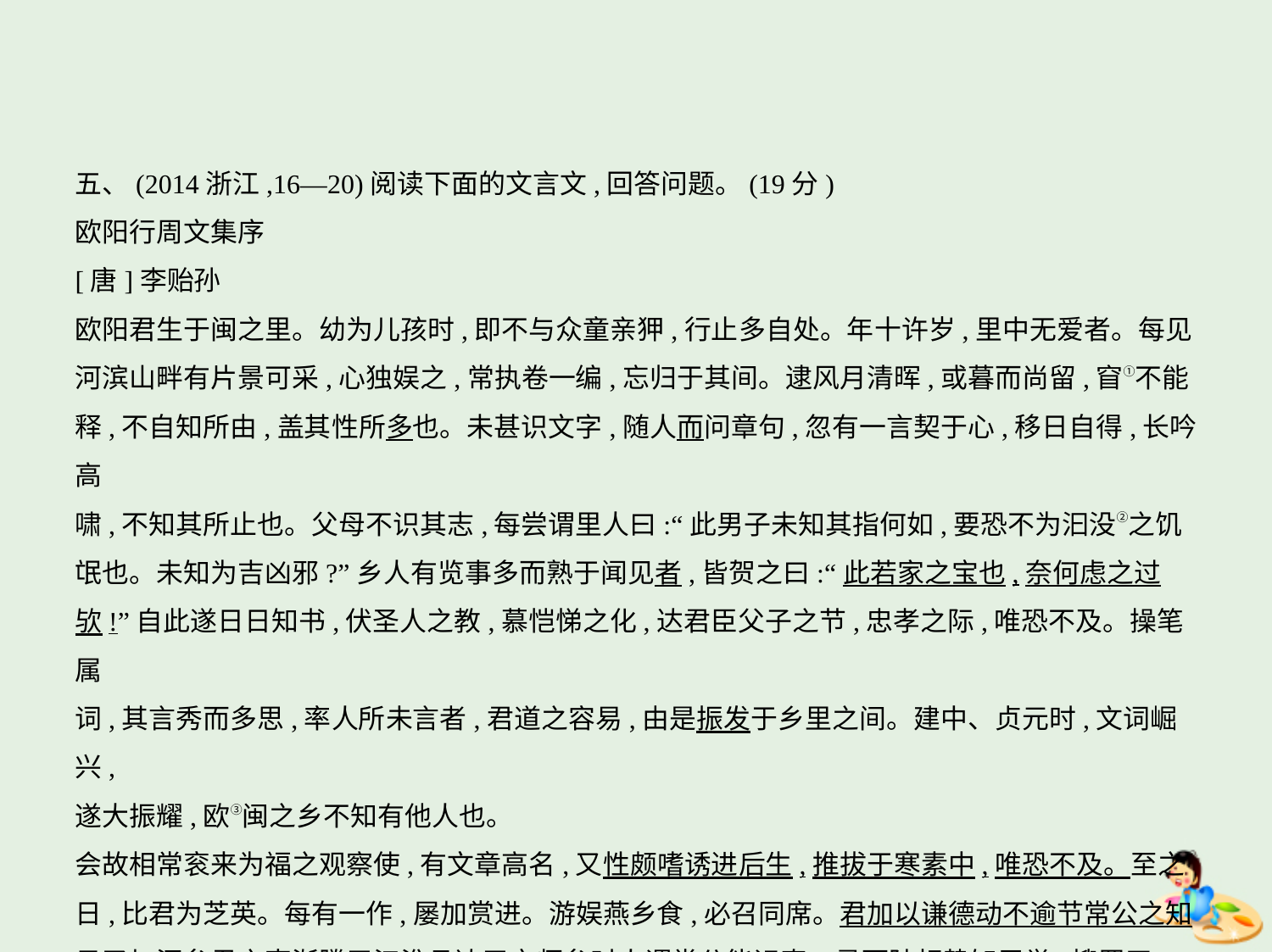

五、(2014浙江,16—20)阅读下面的文言文,回答问题。(19分)
欧阳行周文集序
[唐]李贻孙
欧阳君生于闽之里。幼为儿孩时,即不与众童亲狎,行止多自处。年十许岁,里中无爱者。每见
河滨山畔有片景可采,心独娱之,常执卷一编,忘归于其间。逮风月清晖,或暮而尚留,窅①不能
释,不自知所由,盖其性所多也。未甚识文字,随人而问章句,忽有一言契于心,移日自得,长吟高
啸,不知其所止也。父母不识其志,每尝谓里人曰:“此男子未知其指何如,要恐不为汩没②之饥
氓也。未知为吉凶邪?”乡人有览事多而熟于闻见者,皆贺之曰:“此若家之宝也,奈何虑之过
欤!”自此遂日日知书,伏圣人之教,慕恺悌之化,达君臣父子之节,忠孝之际,唯恐不及。操笔属
词,其言秀而多思,率人所未言者,君道之容易,由是振发于乡里之间。建中、贞元时,文词崛兴,
遂大振耀,欧③闽之乡不知有他人也。
会故相常衮来为福之观察使,有文章高名,又性颇嗜诱进后生,推拔于寒素中,唯恐不及。至之
日,比君为芝英。每有一作,屡加赏进。游娱燕乡食,必召同席。君加以谦德动不逾节常公之知
日又加深矣君之声渐腾于江淮且达于京师矣时人谓常公能识真。寻而陆相贽知贡举,搜罗天